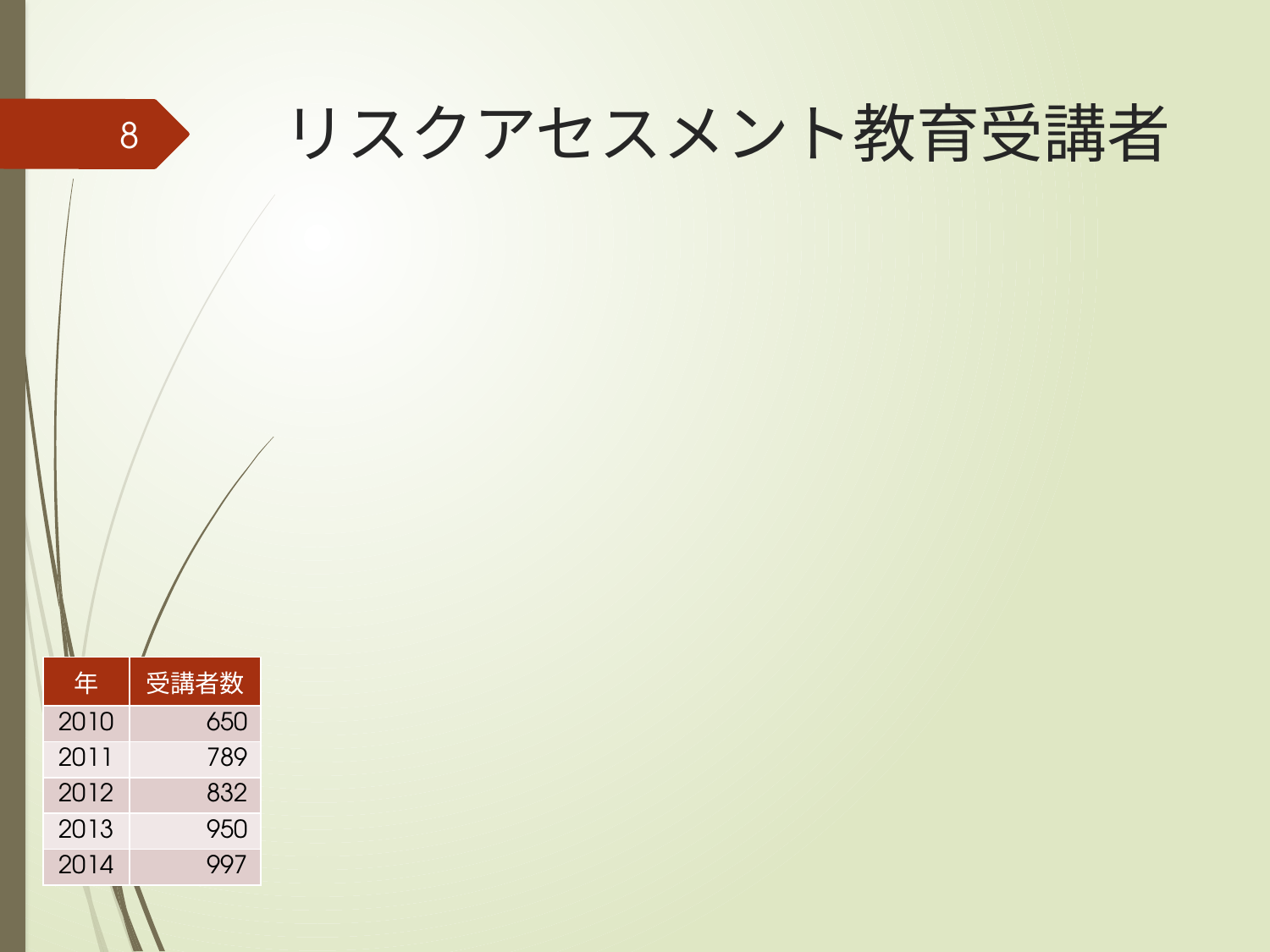

# リスクアセスメント教育受講者
8
| 年 | 受講者数 |
| --- | --- |
| 2010 | 650 |
| 2011 | 789 |
| 2012 | 832 |
| 2013 | 950 |
| 2014 | 997 |